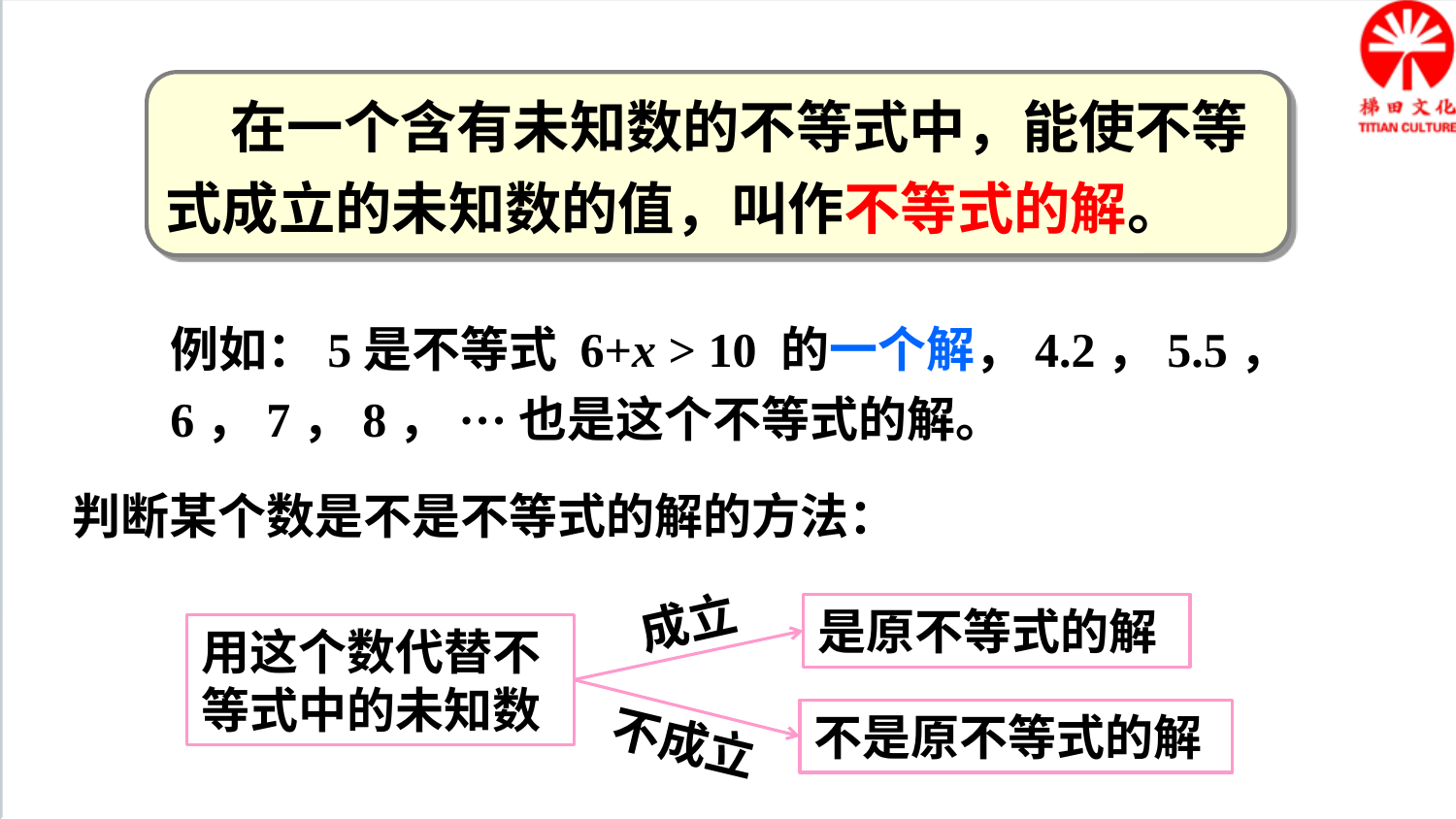

在一个含有未知数的不等式中，能使不等式成立的未知数的值，叫作不等式的解。

例如：5是不等式 6+x > 10 的一个解，4.2，5.5，6，7，8，···也是这个不等式的解。
判断某个数是不是不等式的解的方法：
成立
是原不等式的解
用这个数代替不等式中的未知数
不成立
不是原不等式的解